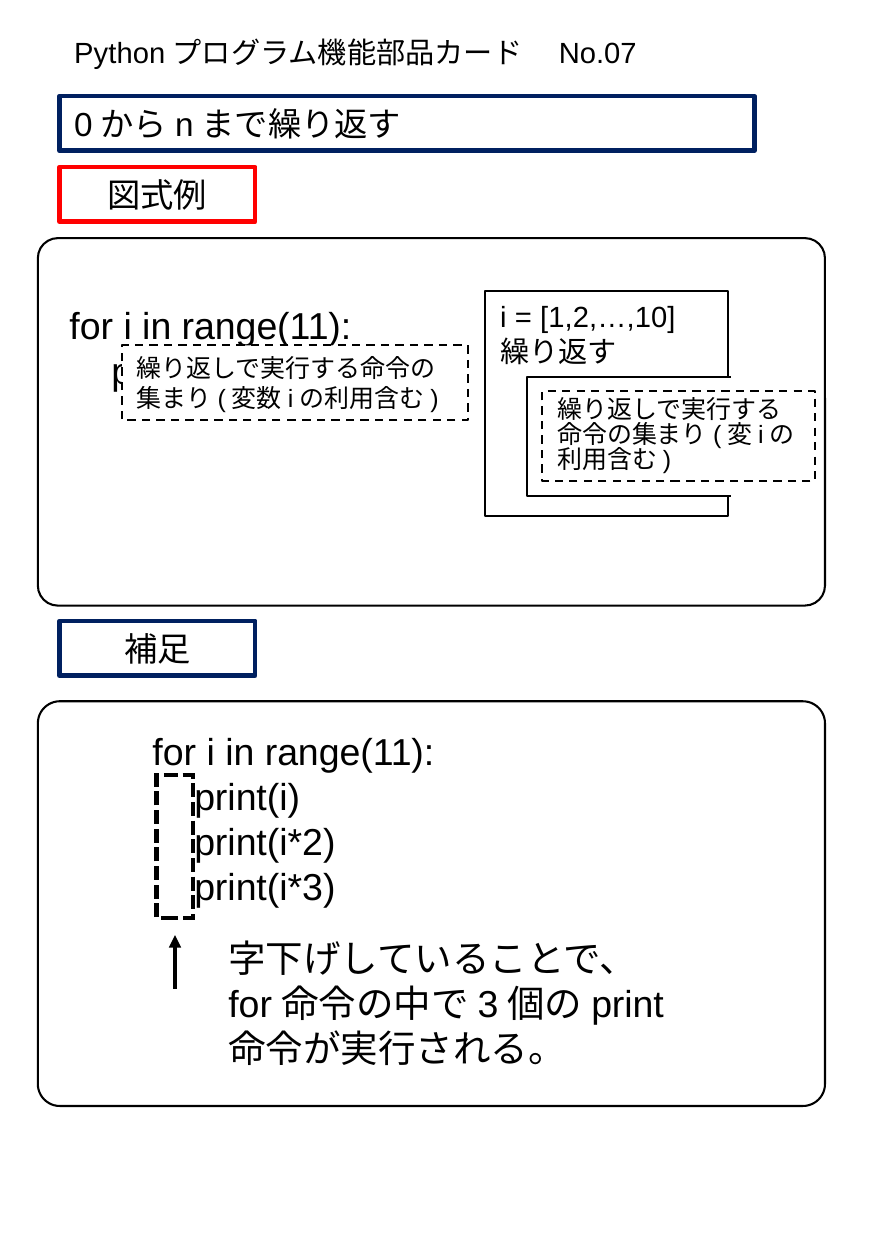

Pythonプログラム機能部品カード　No.07
0からnまで繰り返す
図式例

i = [1,2,…,10]
繰り返す

for i in range(11):
    print(i)
繰り返しで実行する命令の集まり(変数iの利用含む)
繰り返しで実行する命令の集まり(変iの利用含む)
補足

for i in range(11):
    print(i)
    print(i*2)
    print(i*3)

字下げしていることで、
for命令の中で3個のprint命令が実行される。